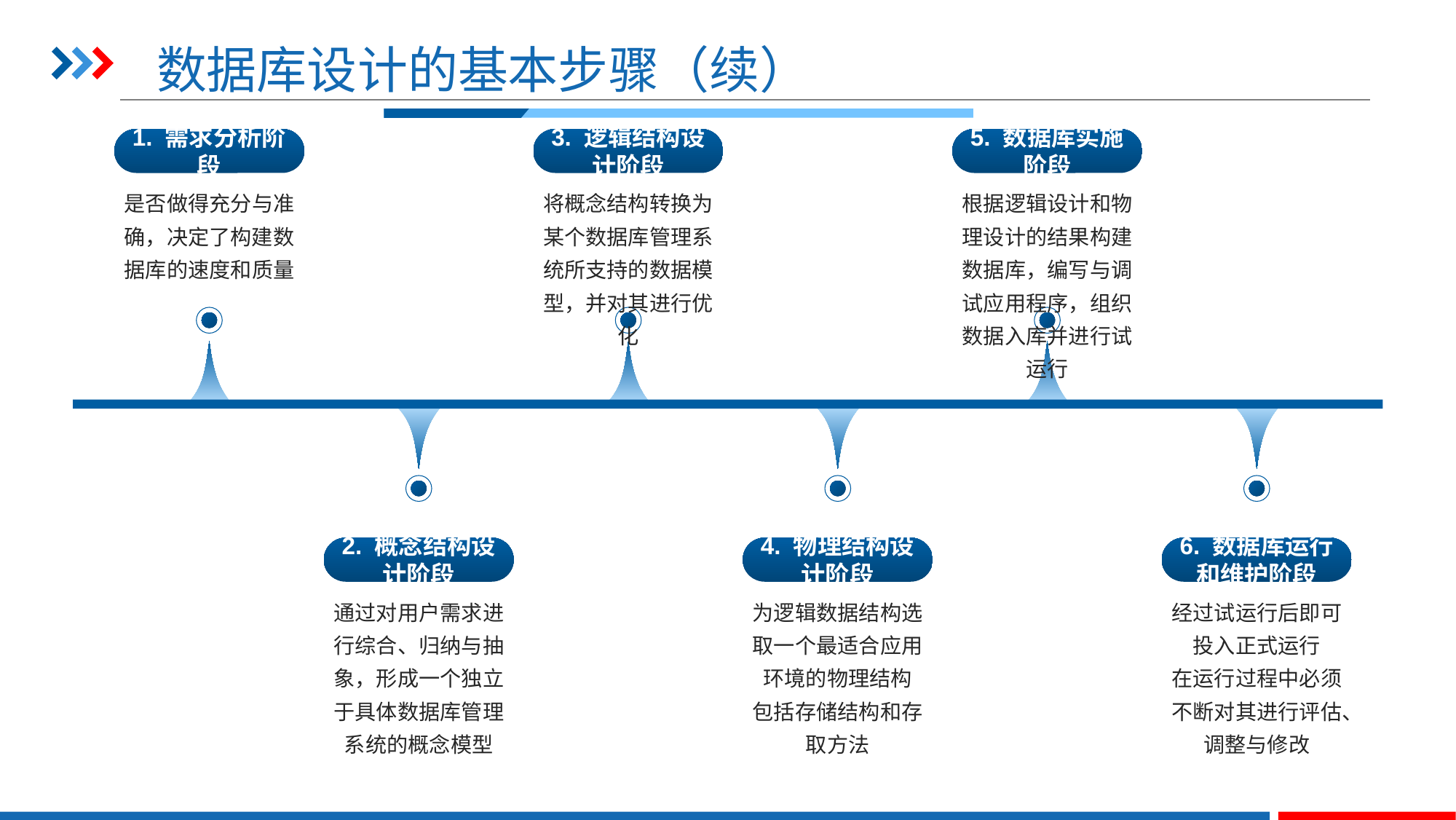

数据库设计的基本步骤（续）

1. 需求分析阶段
3. 逻辑结构设计阶段
5. 数据库实施阶段
是否做得充分与准确，决定了构建数据库的速度和质量
将概念结构转换为某个数据库管理系统所支持的数据模型，并对其进行优化
根据逻辑设计和物理设计的结果构建数据库，编写与调试应用程序，组织数据入库并进行试运行

2. 概念结构设计阶段
4. 物理结构设计阶段
6. 数据库运行和维护阶段
通过对用户需求进行综合、归纳与抽象，形成一个独立于具体数据库管理系统的概念模型
为逻辑数据结构选取一个最适合应用环境的物理结构
包括存储结构和存取方法
经过试运行后即可投入正式运行
在运行过程中必须不断对其进行评估、调整与修改